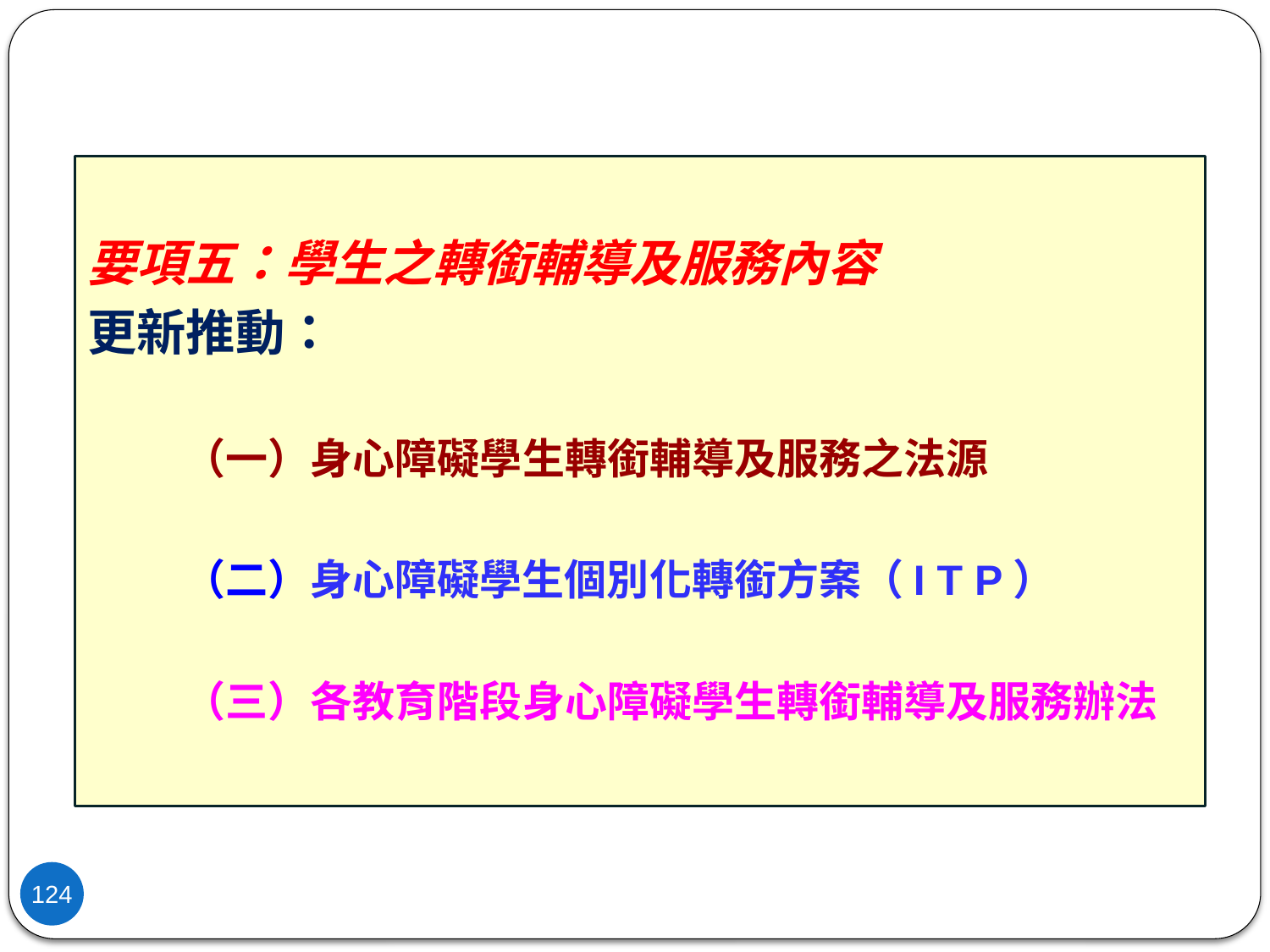

要項五：學生之轉銜輔導及服務內容
更新推動：

         （一）身心障礙學生轉銜輔導及服務之法源

         （二）身心障礙學生個別化轉銜方案（I T P）

         （三）各教育階段身心障礙學生轉銜輔導及服務辦法
124